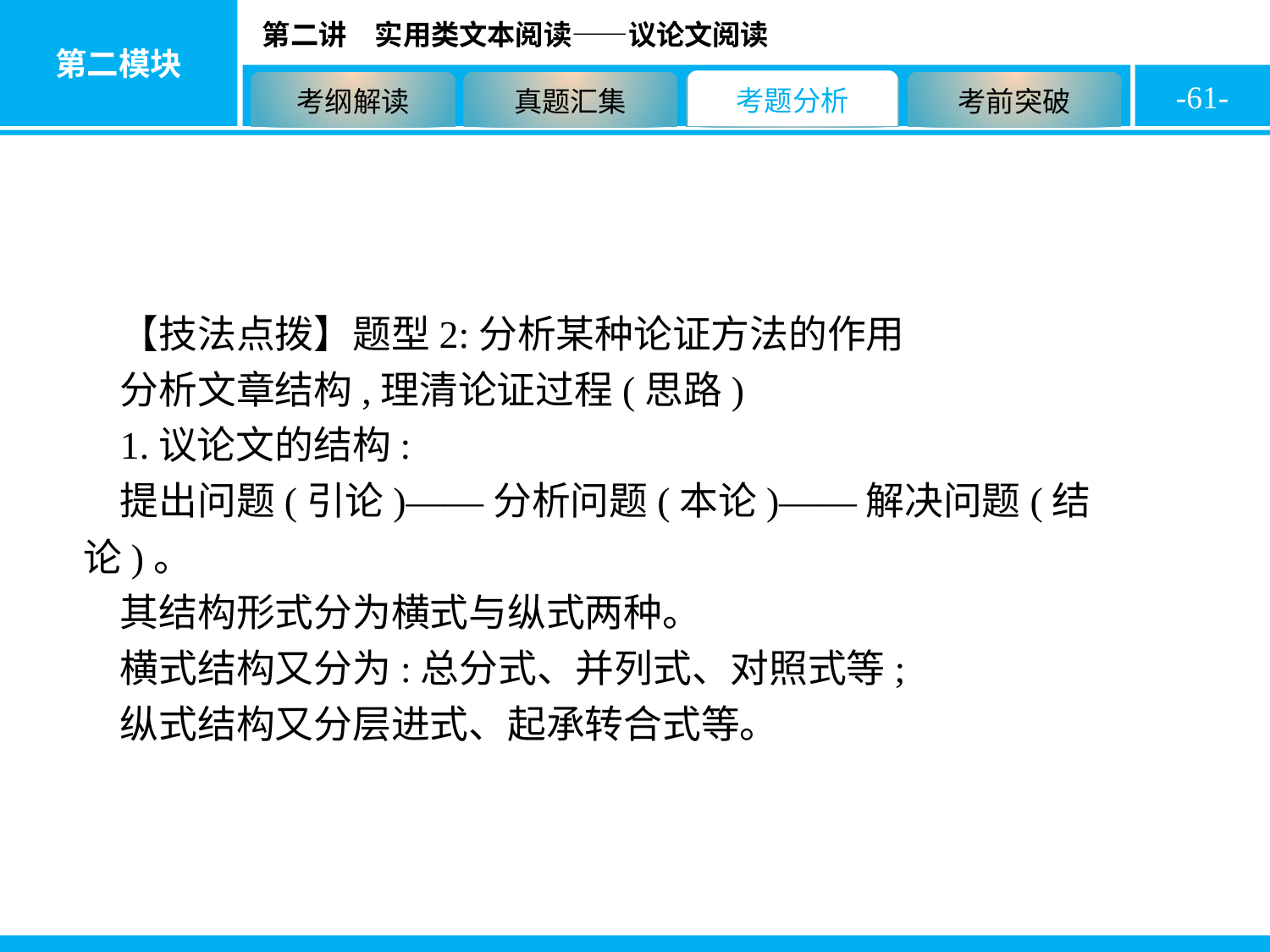

-61-
【技法点拨】题型2:分析某种论证方法的作用
分析文章结构,理清论证过程(思路)
1.议论文的结构:
提出问题(引论)——分析问题(本论)——解决问题(结论)。
其结构形式分为横式与纵式两种。
横式结构又分为:总分式、并列式、对照式等;
纵式结构又分层进式、起承转合式等。